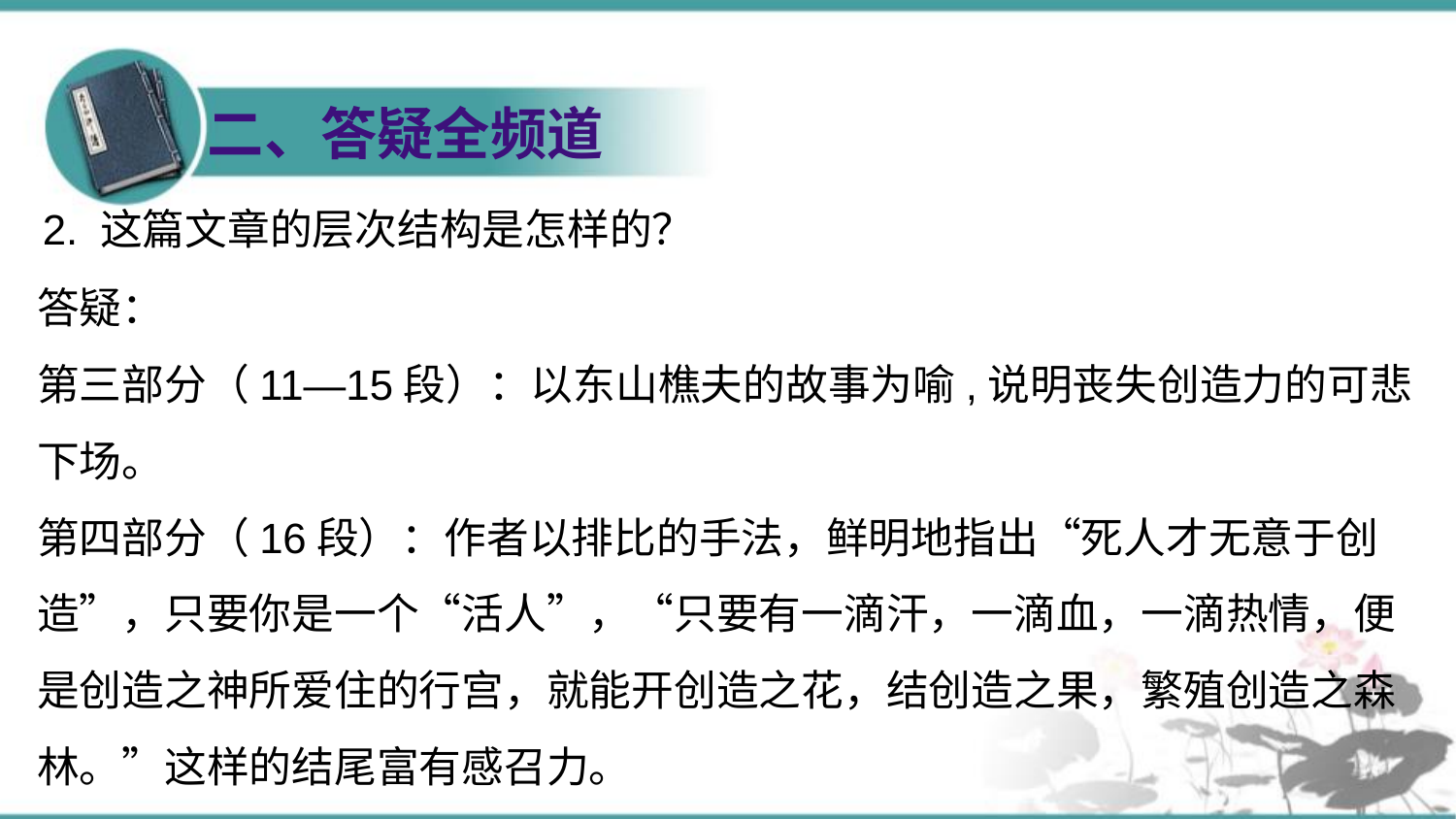

二、答疑全频道
2. 这篇文章的层次结构是怎样的？
答疑：
第三部分（11—15段）：以东山樵夫的故事为喻,说明丧失创造力的可悲下场。
第四部分（16段）：作者以排比的手法，鲜明地指出“死人才无意于创造”，只要你是一个“活人”，“只要有一滴汗，一滴血，一滴热情，便是创造之神所爱住的行宫，就能开创造之花，结创造之果，繁殖创造之森林。”这样的结尾富有感召力。